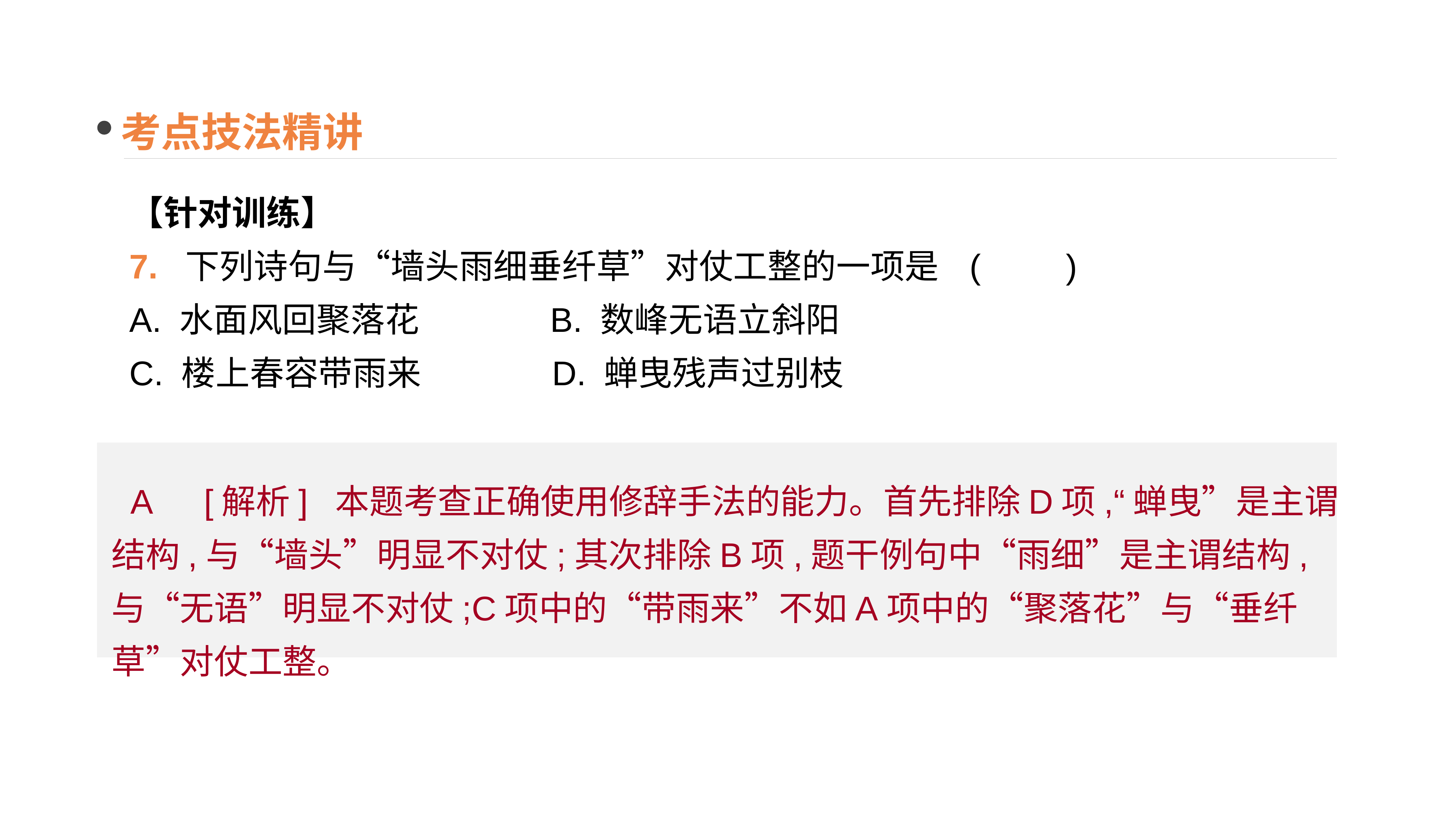

考点技法精讲

【针对训练】
7.  下列诗句与“墙头雨细垂纤草”对仗工整的一项是	(　　)
A. 水面风回聚落花                B. 数峰无语立斜阳
C. 楼上春容带雨来                D. 蝉曳残声过别枝

  A　[解析]  本题考查正确使用修辞手法的能力。首先排除D项,“蝉曳”是主谓结构,与“墙头”明显不对仗;其次排除B项,题干例句中“雨细”是主谓结构,与“无语”明显不对仗;C项中的“带雨来”不如A项中的“聚落花”与“垂纤草”对仗工整。